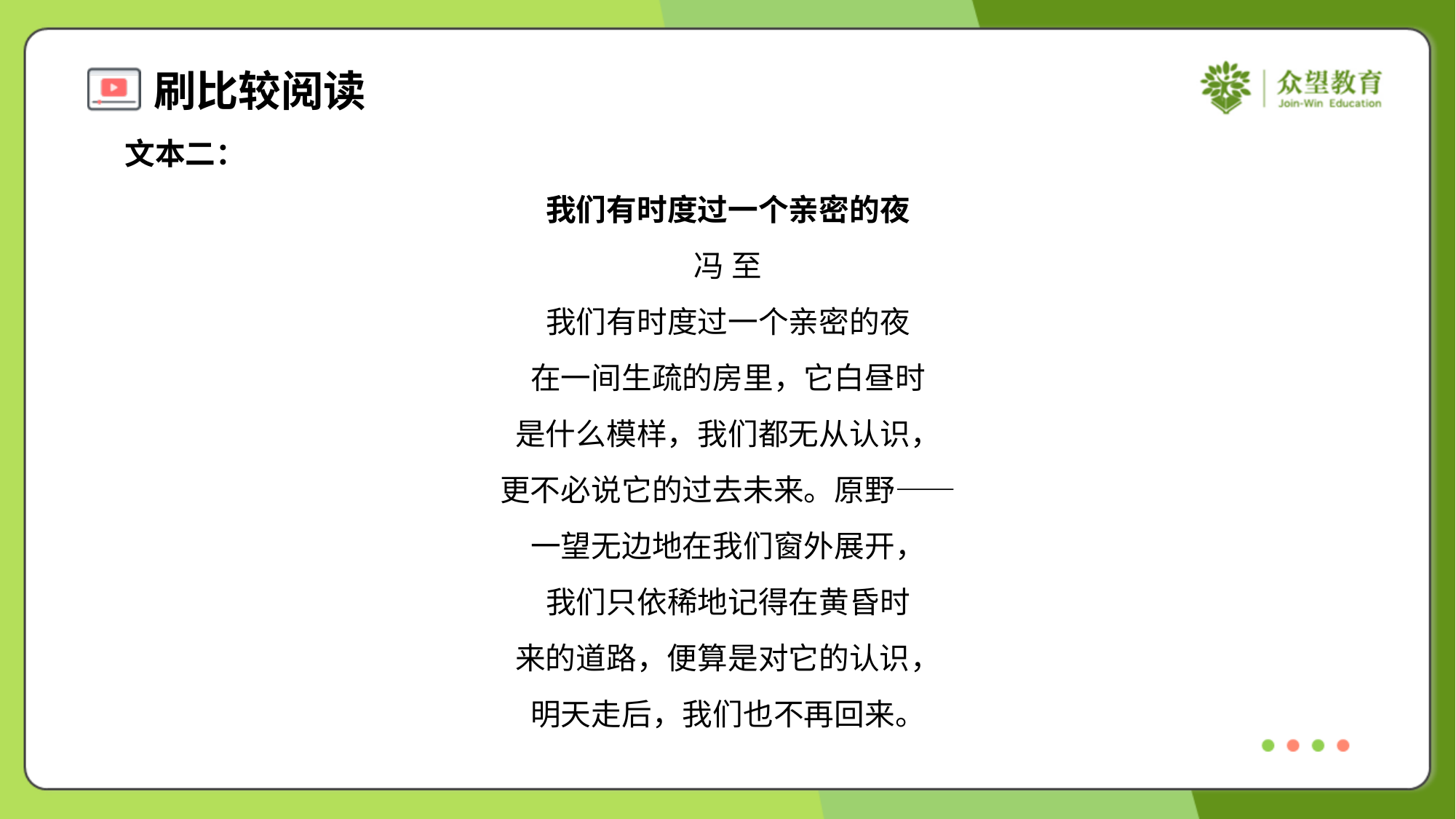

文本二：
我们有时度过一个亲密的夜
冯 至
我们有时度过一个亲密的夜
在一间生疏的房里，它白昼时
是什么模样，我们都无从认识，
更不必说它的过去未来。原野——
一望无边地在我们窗外展开，
我们只依稀地记得在黄昏时
来的道路，便算是对它的认识，
明天走后，我们也不再回来。